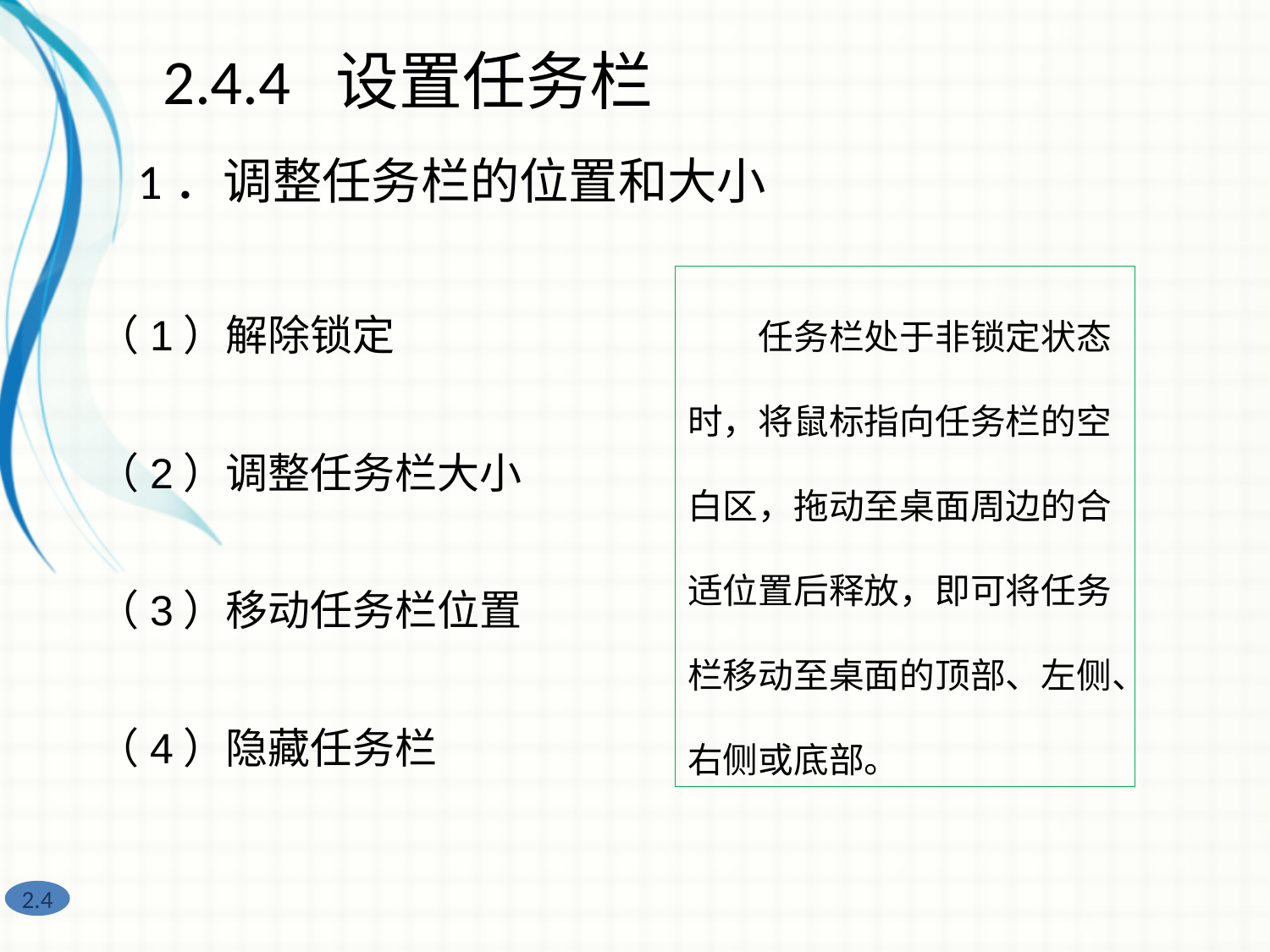

2.4.4  设置任务栏
1．调整任务栏的位置和大小
（1）解除锁定
（2）调整任务栏大小
（3）移动任务栏位置
（4）隐藏任务栏
　　任务栏处于非锁定状态时，将鼠标指向任务栏的空白区，拖动至桌面周边的合适位置后释放，即可将任务栏移动至桌面的顶部、左侧、右侧或底部。